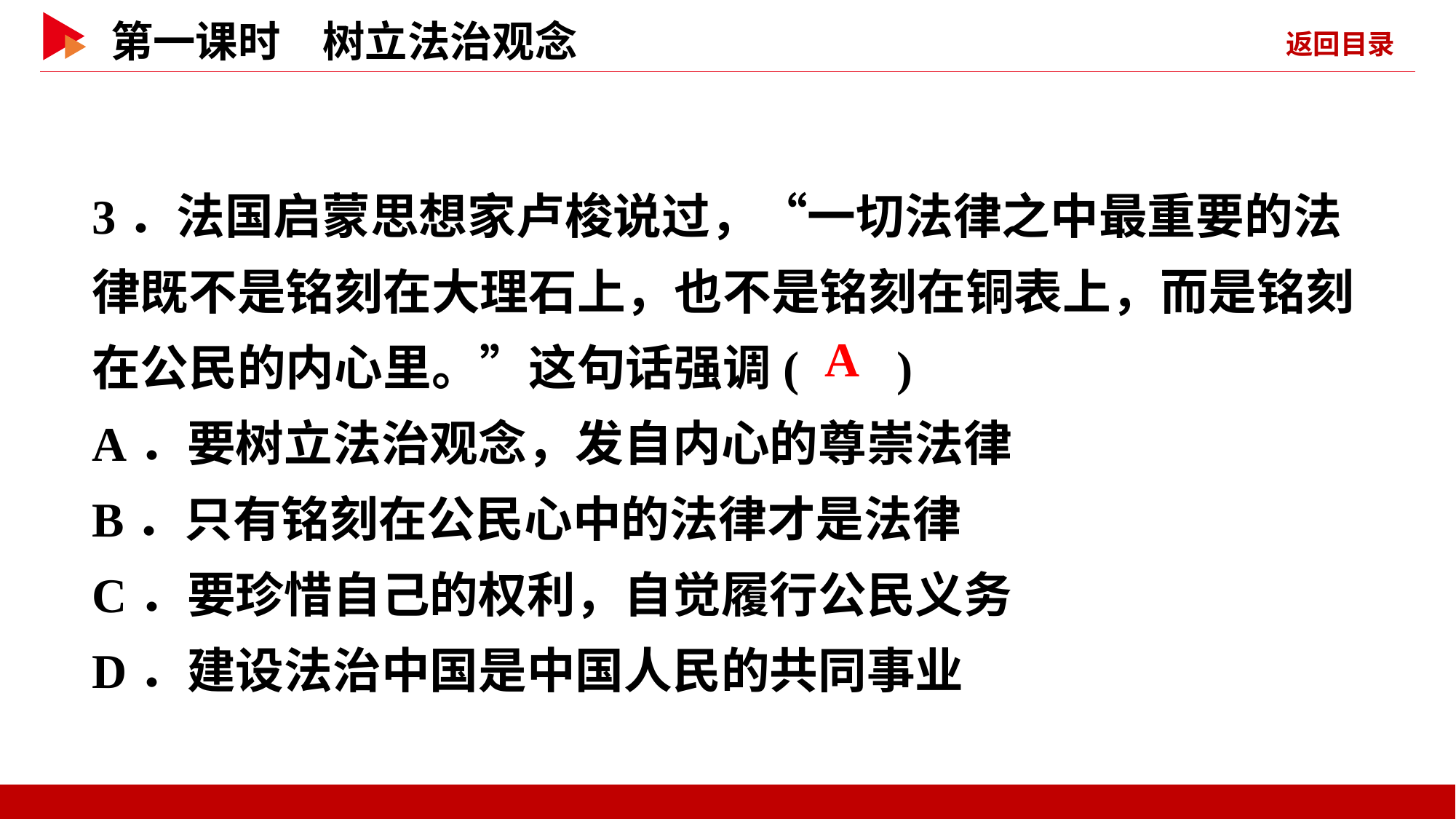

3．法国启蒙思想家卢梭说过，“一切法律之中最重要的法律既不是铭刻在大理石上，也不是铭刻在铜表上，而是铭刻在公民的内心里。”这句话强调(        )
A．要树立法治观念，发自内心的尊崇法律
B．只有铭刻在公民心中的法律才是法律
C．要珍惜自己的权利，自觉履行公民义务
D．建设法治中国是中国人民的共同事业
   A